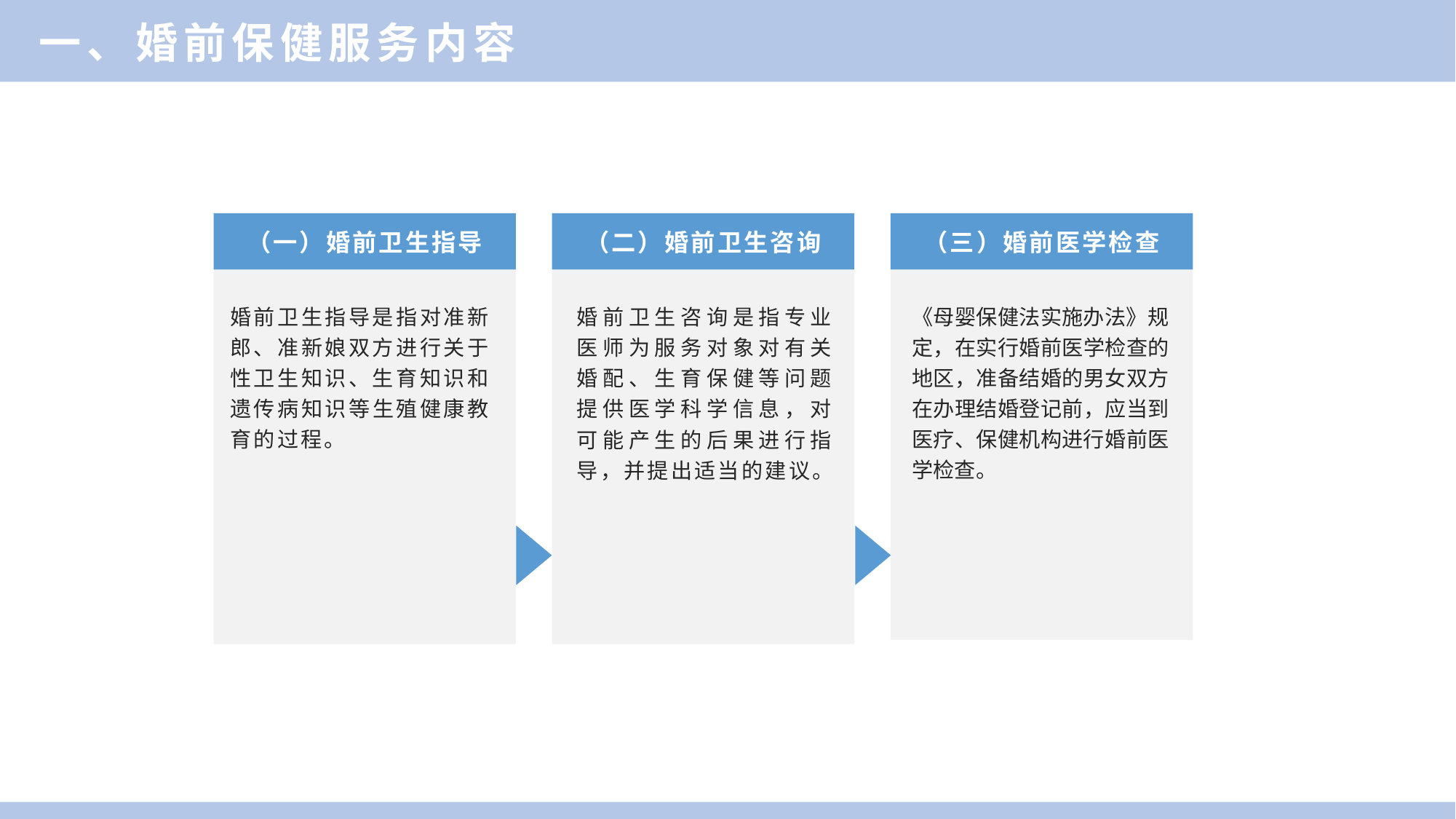

一、婚前保健服务内容
（一）婚前卫生指导
（二）婚前卫生咨询
（三）婚前医学检查

婚前卫生指导是指对准新郎、准新娘双方进行关于性卫生知识、生育知识和遗传病知识等生殖健康教育的过程。
婚前卫生咨询是指专业医师为服务对象对有关婚配、生育保健等问题提供医学科学信息，对可能产生的后果进行指导，并提出适当的建议。
《母婴保健法实施办法》规定，在实行婚前医学检查的地区，准备结婚的男女双方在办理结婚登记前，应当到医疗、保健机构进行婚前医学检查。